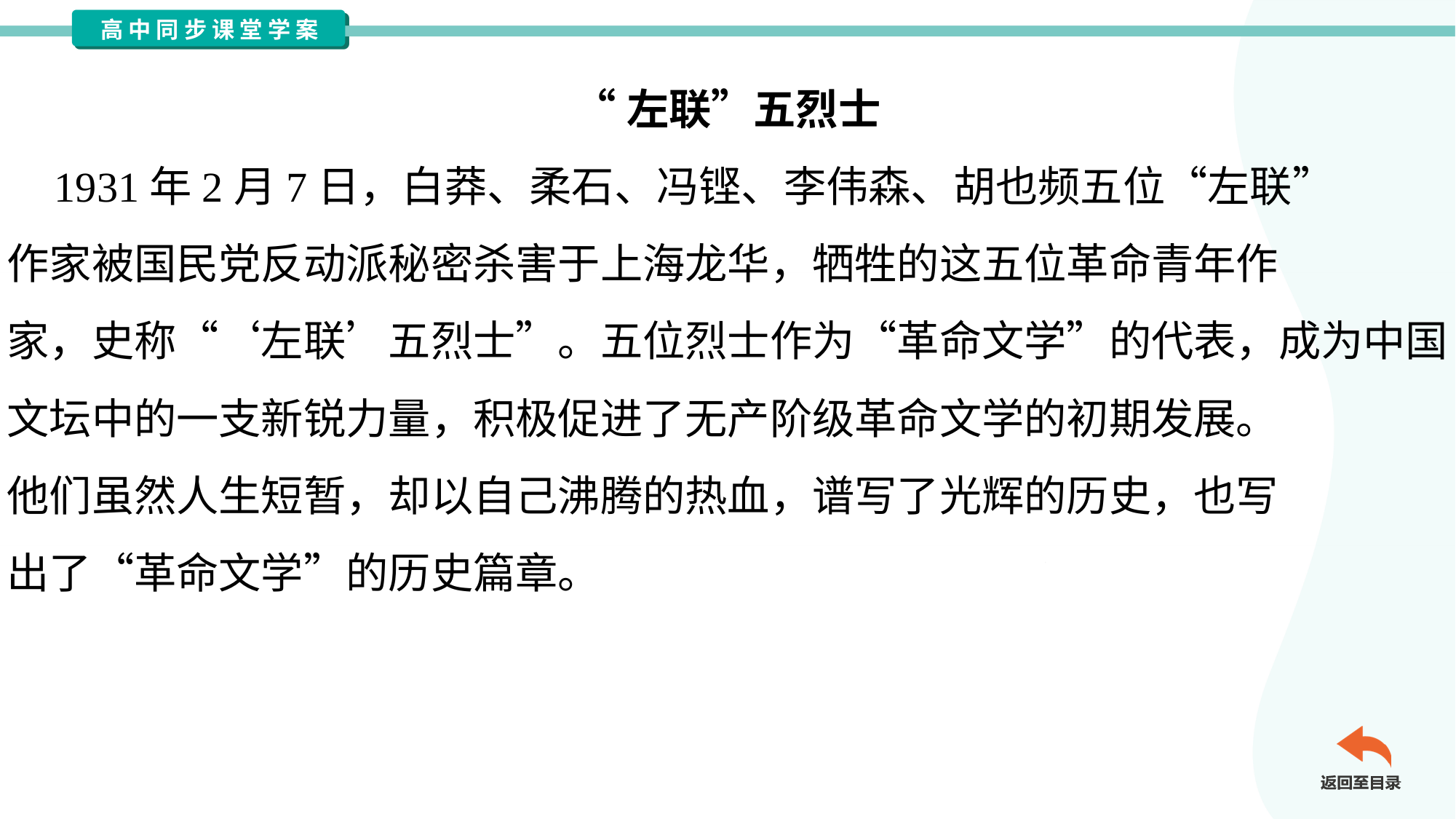

“左联”五烈士
    1931年2月7日，白莽、柔石、冯铿、李伟森、胡也频五位“左联”
作家被国民党反动派秘密杀害于上海龙华，牺牲的这五位革命青年作
家，史称“‘左联’五烈士”。五位烈士作为“革命文学”的代表，成为中国
文坛中的一支新锐力量，积极促进了无产阶级革命文学的初期发展。
他们虽然人生短暂，却以自己沸腾的热血，谱写了光辉的历史，也写
出了“革命文学”的历史篇章。